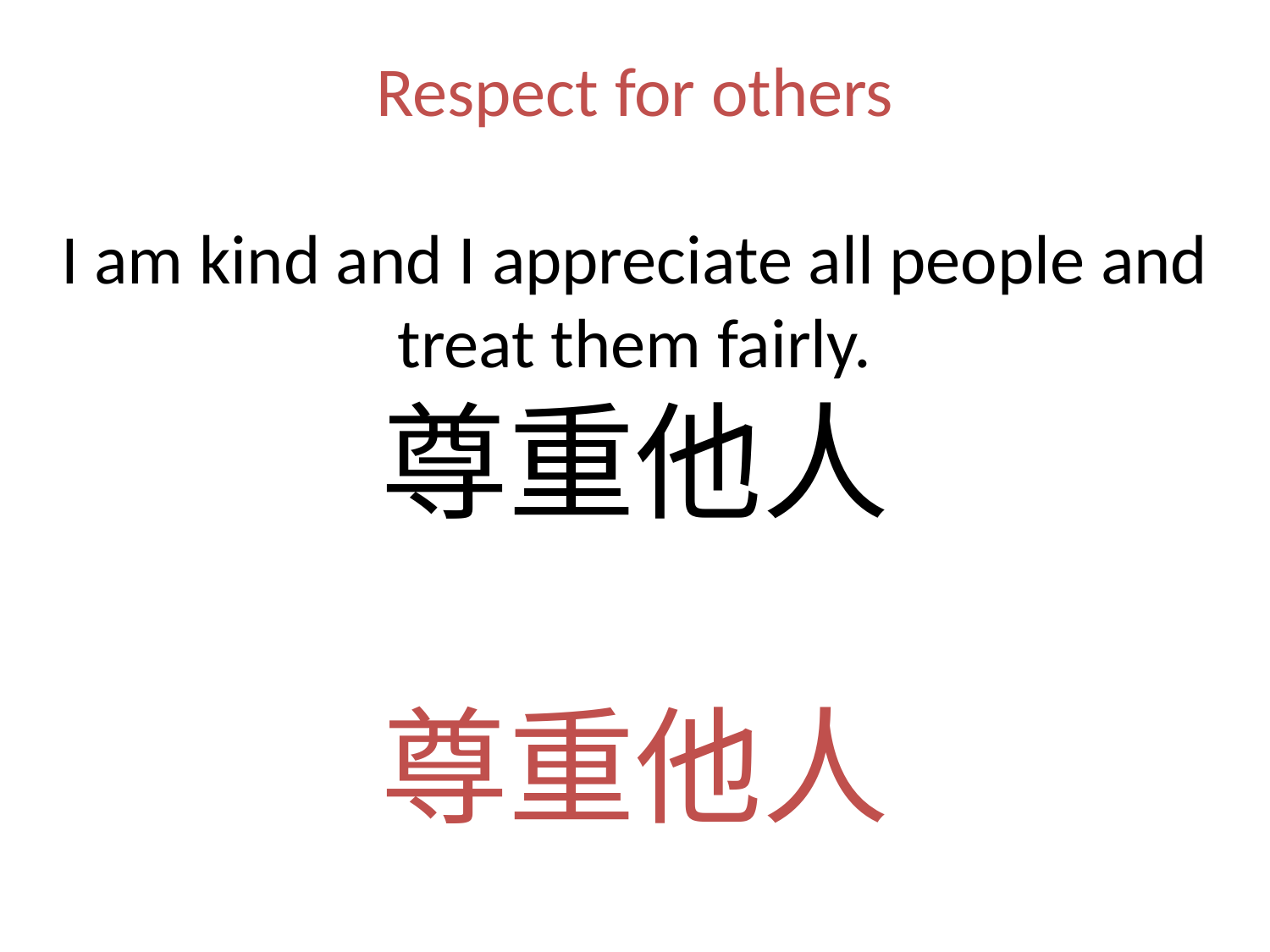

# Respect for others I am kind and I appreciate all people and treat them fairly. 尊重他人 尊重他人